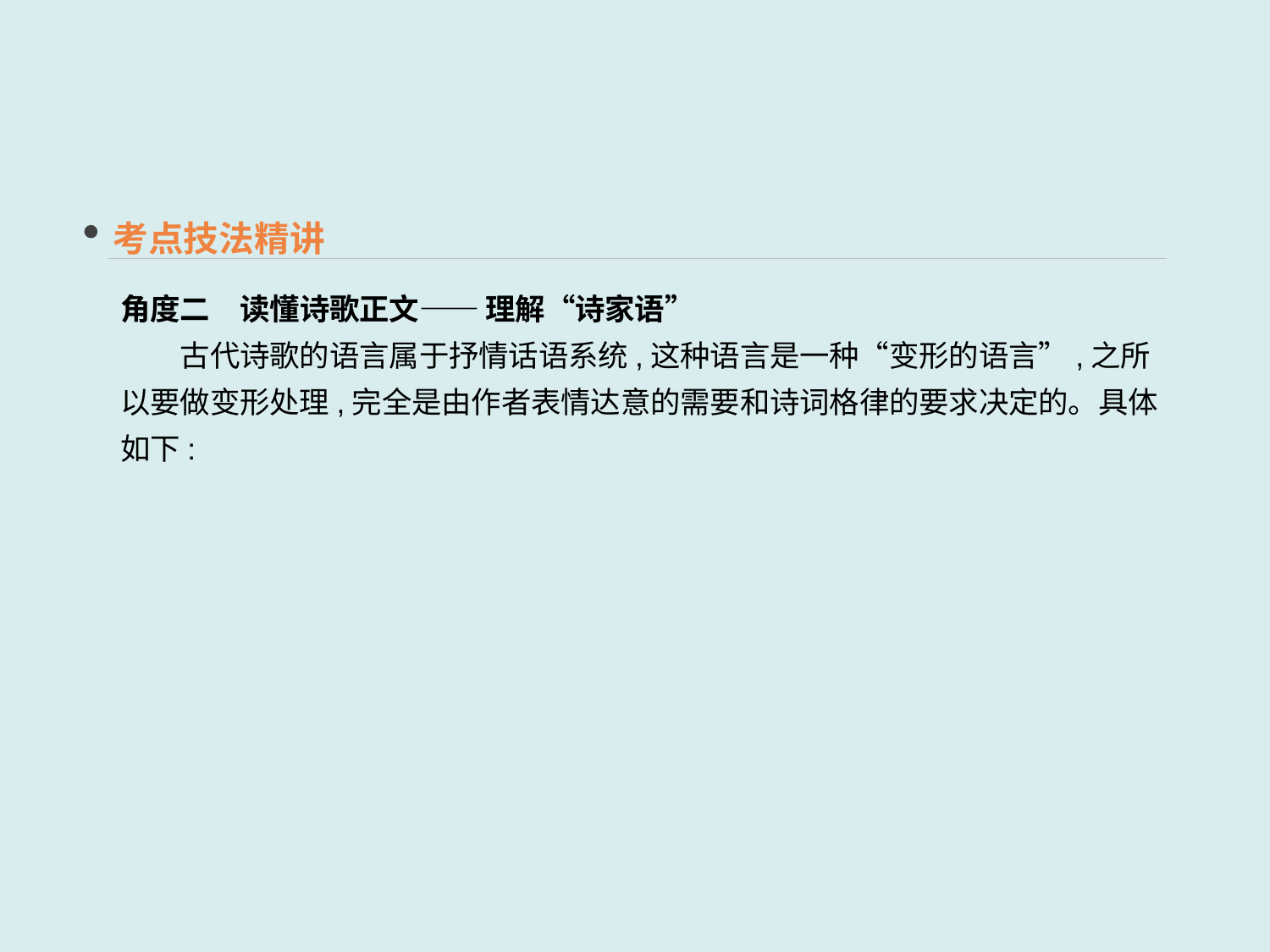

考点技法精讲

角度二　读懂诗歌正文—— 理解“诗家语”
　　古代诗歌的语言属于抒情话语系统,这种语言是一种“变形的语言”,之所以要做变形处理,完全是由作者表情达意的需要和诗词格律的要求决定的。具体如下: